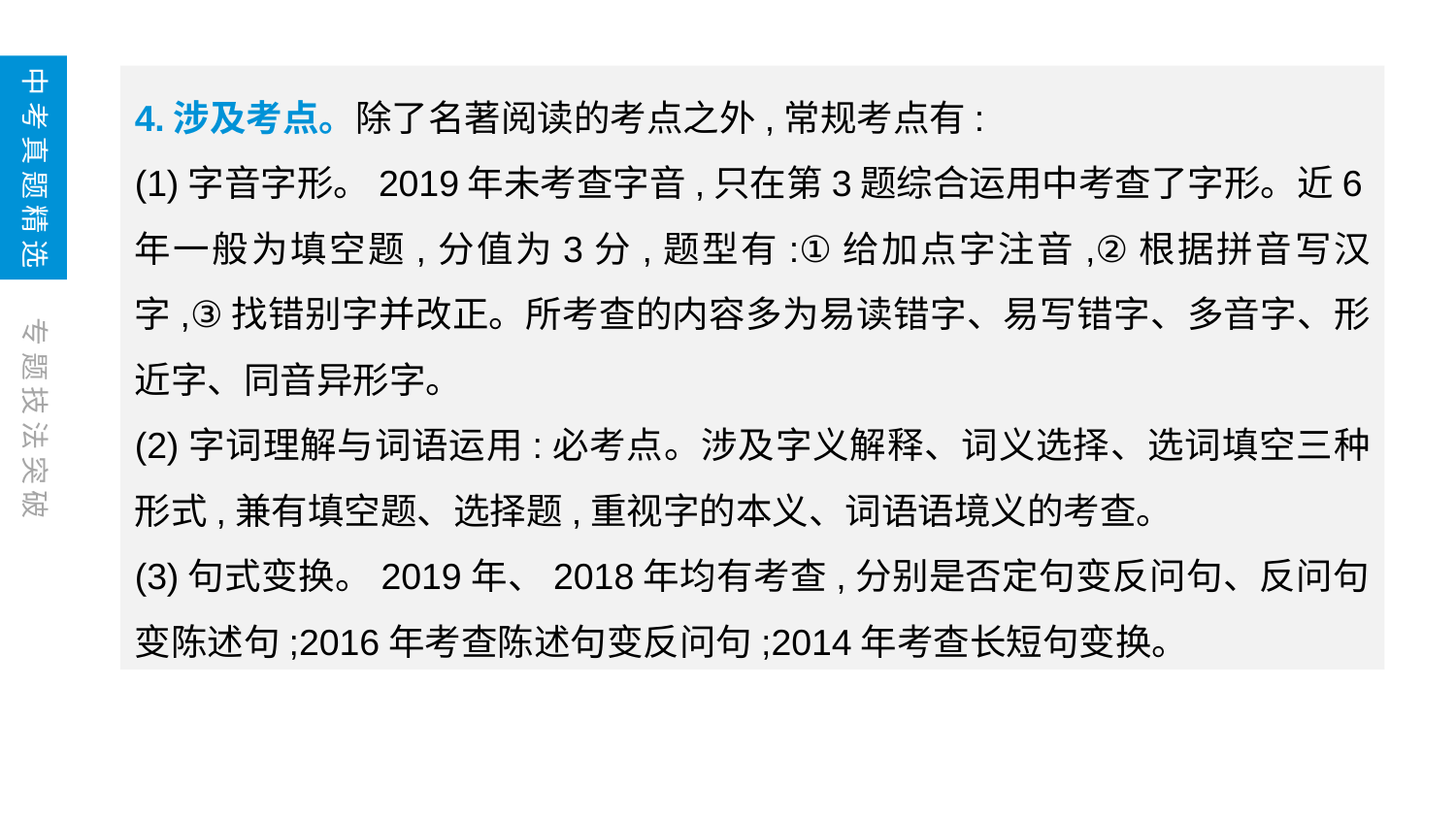

中考真题精选
4.涉及考点。除了名著阅读的考点之外,常规考点有:
(1)字音字形。2019年未考查字音,只在第3题综合运用中考查了字形。近6年一般为填空题,分值为3分,题型有:①给加点字注音,②根据拼音写汉字,③找错别字并改正。所考查的内容多为易读错字、易写错字、多音字、形近字、同音异形字。
(2)字词理解与词语运用:必考点。涉及字义解释、词义选择、选词填空三种形式,兼有填空题、选择题,重视字的本义、词语语境义的考查。
(3)句式变换。2019年、2018年均有考查,分别是否定句变反问句、反问句变陈述句;2016年考查陈述句变反问句;2014年考查长短句变换。
专题技法突破